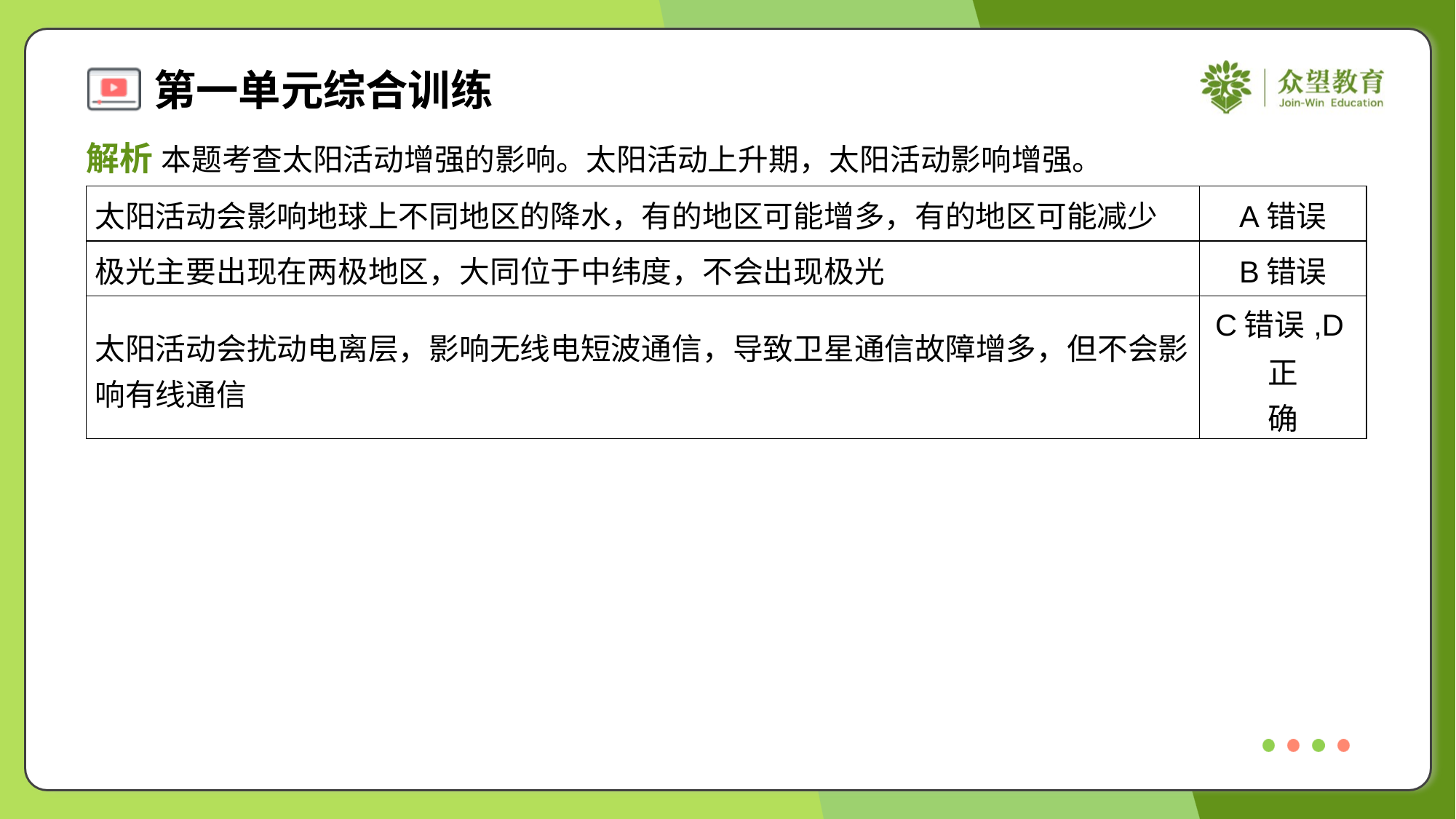

解析 本题考查太阳活动增强的影响。太阳活动上升期，太阳活动影响增强。
| 太阳活动会影响地球上不同地区的降水，有的地区可能增多，有的地区可能减少 | A错误 |
| --- | --- |
| 极光主要出现在两极地区，大同位于中纬度，不会出现极光 | B错误 |
| 太阳活动会扰动电离层，影响无线电短波通信，导致卫星通信故障增多，但不会影 响有线通信 | C错误,D正 确 |